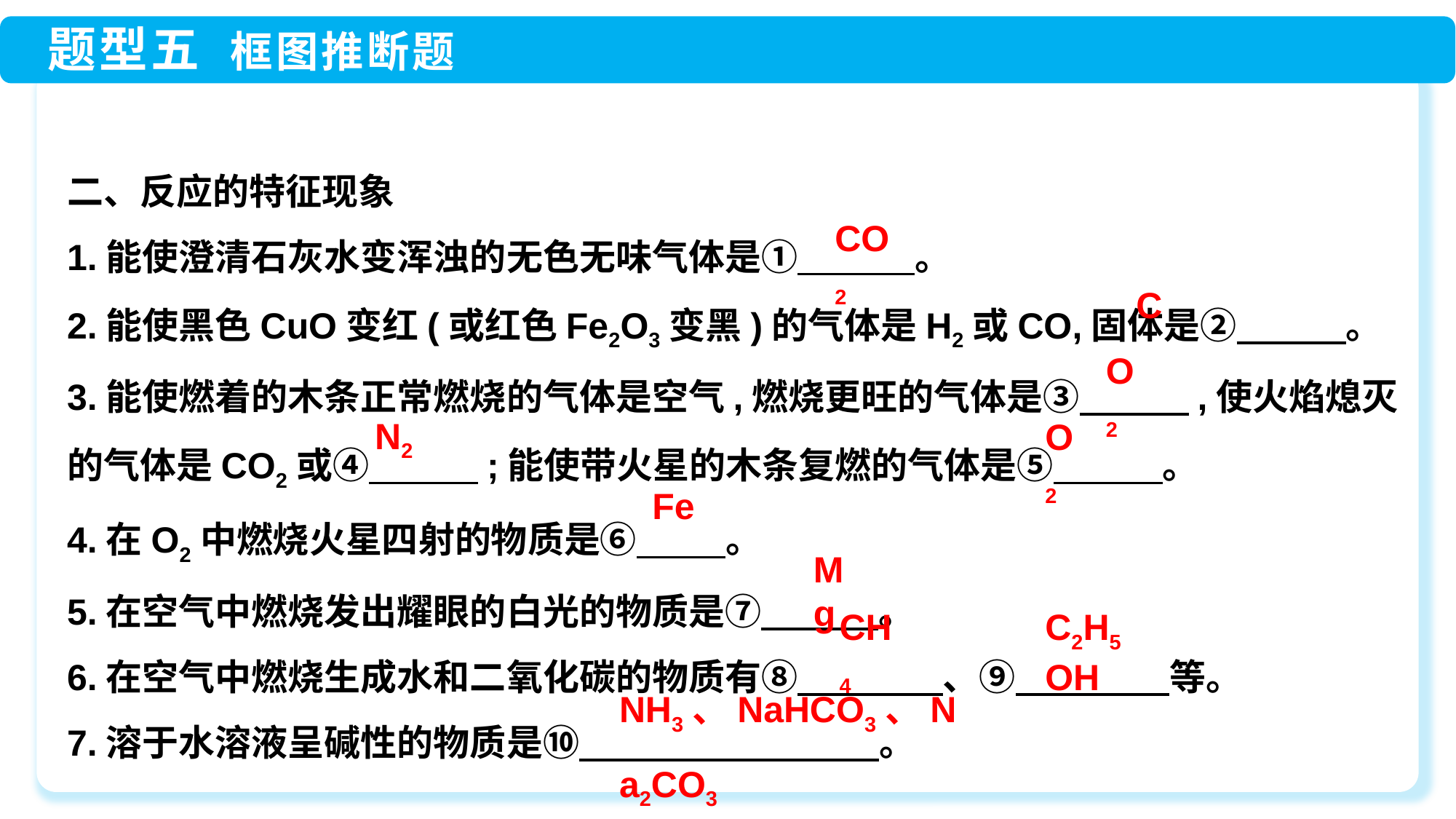

二、反应的特征现象
1.能使澄清石灰水变浑浊的无色无味气体是①　　　 。
2.能使黑色CuO变红(或红色Fe2O3变黑)的气体是H2或CO,固体是②　　　。
3.能使燃着的木条正常燃烧的气体是空气,燃烧更旺的气体是③　　　,使火焰熄灭的气体是CO2或④　　　;能使带火星的木条复燃的气体是⑤　　　。
4.在O2中燃烧火星四射的物质是⑥　 　 。
5.在空气中燃烧发出耀眼的白光的物质是⑦　　　 。
6.在空气中燃烧生成水和二氧化碳的物质有⑧　　　　、⑨　　　　 等。
7.溶于水溶液呈碱性的物质是⑩　　　　　　          。
CO2
C
O2
N2
O2
Fe
Mg
CH4
C2H5OH
NH3、NaHCO3、Na2CO3